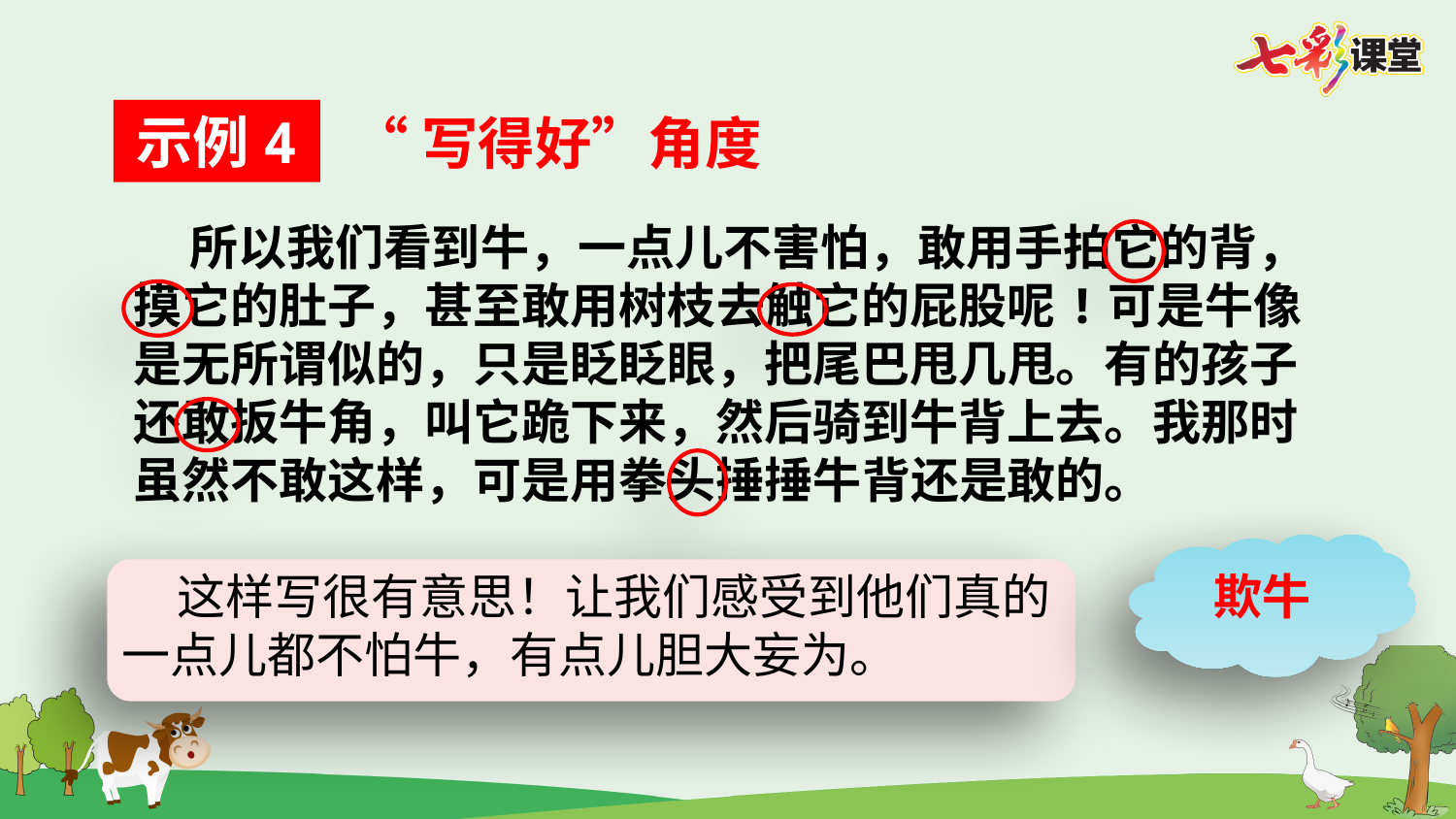

示例4
“写得好”角度
    所以我们看到牛，一点儿不害怕，敢用手拍它的背，摸它的肚子，甚至敢用树枝去触它的屁股呢!可是牛像是无所谓似的，只是眨眨眼，把尾巴甩几甩。有的孩子还敢扳牛角，叫它跪下来，然后骑到牛背上去。我那时虽然不敢这样，可是用拳头捶捶牛背还是敢的。

欺牛

    这样写很有意思！让我们感受到他们真的一点儿都不怕牛，有点儿胆大妄为。